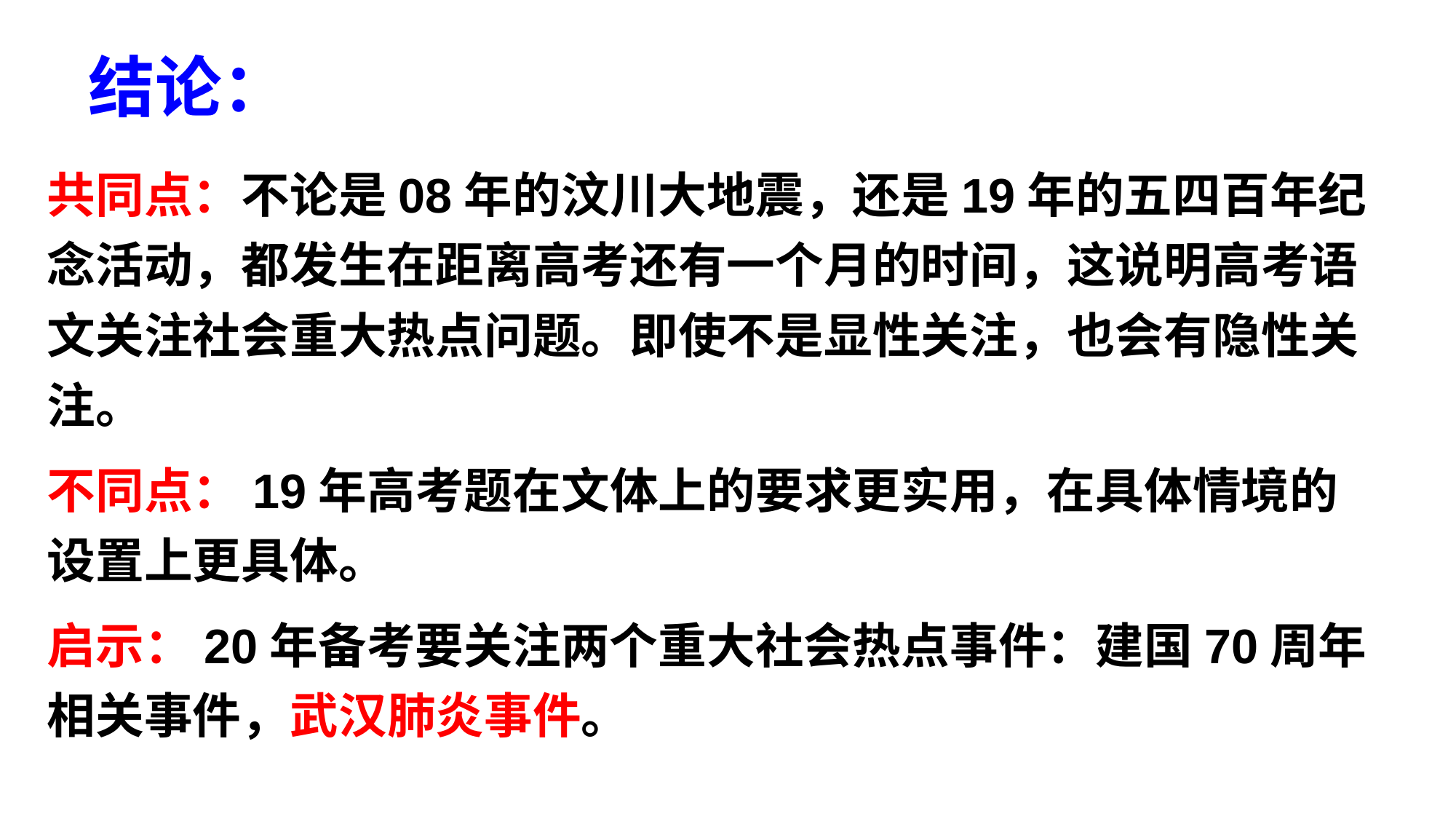

# 结论：
共同点：不论是08年的汶川大地震，还是19年的五四百年纪念活动，都发生在距离高考还有一个月的时间，这说明高考语文关注社会重大热点问题。即使不是显性关注，也会有隐性关注。
不同点：19年高考题在文体上的要求更实用，在具体情境的设置上更具体。
启示：20年备考要关注两个重大社会热点事件：建国70周年相关事件，武汉肺炎事件。